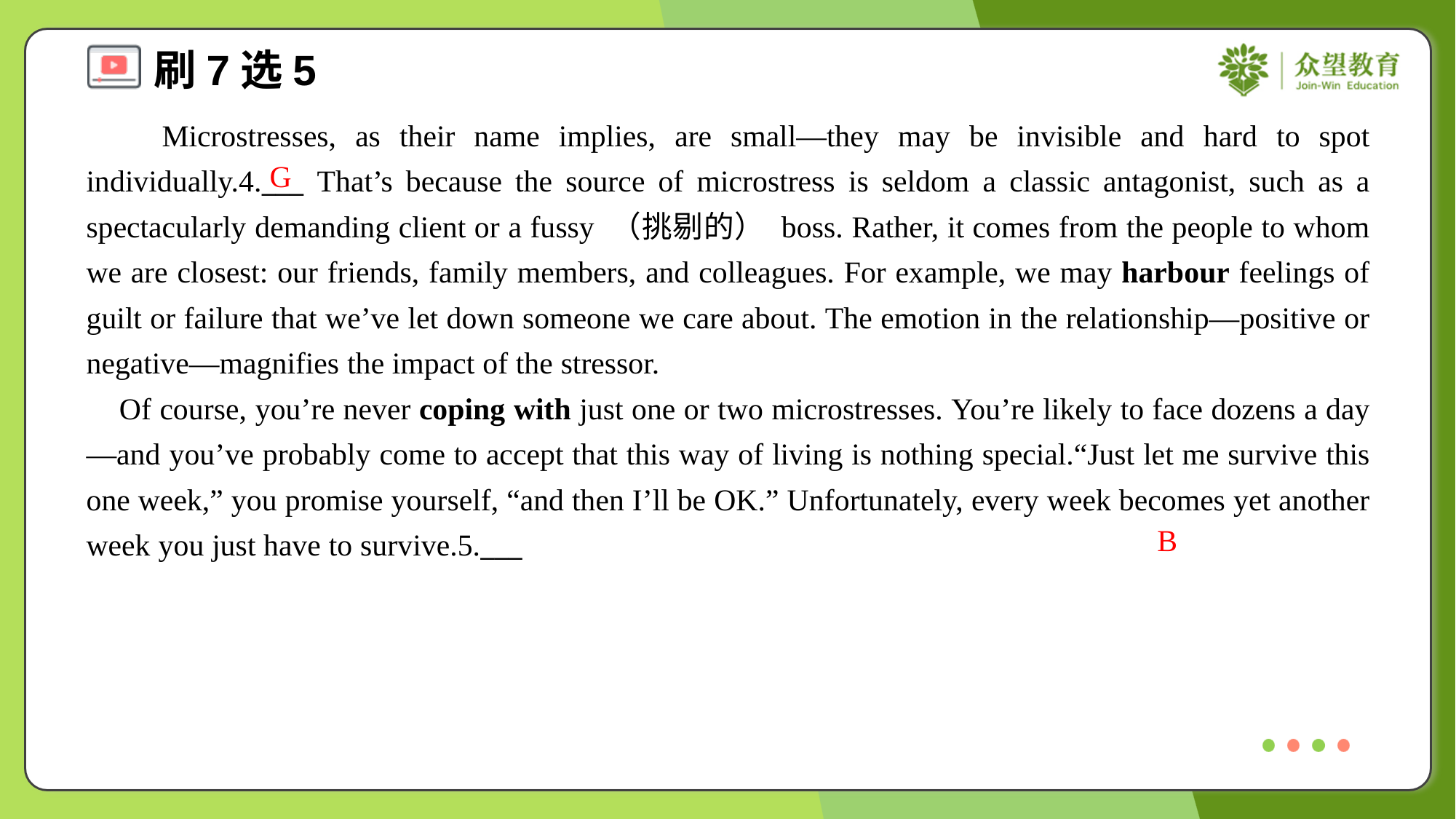

Microstresses, as their name implies, are small—they may be invisible and hard to spot individually.4.___ That’s because the source of microstress is seldom a classic antagonist, such as a spectacularly demanding client or a fussy （挑剔的） boss. Rather, it comes from the people to whom we are closest: our friends, family members, and colleagues. For example, we may harbour feelings of guilt or failure that we’ve let down someone we care about. The emotion in the relationship—positive or negative—magnifies the impact of the stressor.
    Of course, you’re never coping with just one or two microstresses. You’re likely to face dozens a day—and you’ve probably come to accept that this way of living is nothing special.“Just let me survive this one week,” you promise yourself, “and then I’ll be OK.” Unfortunately, every week becomes yet another week you just have to survive.5.___
G
B